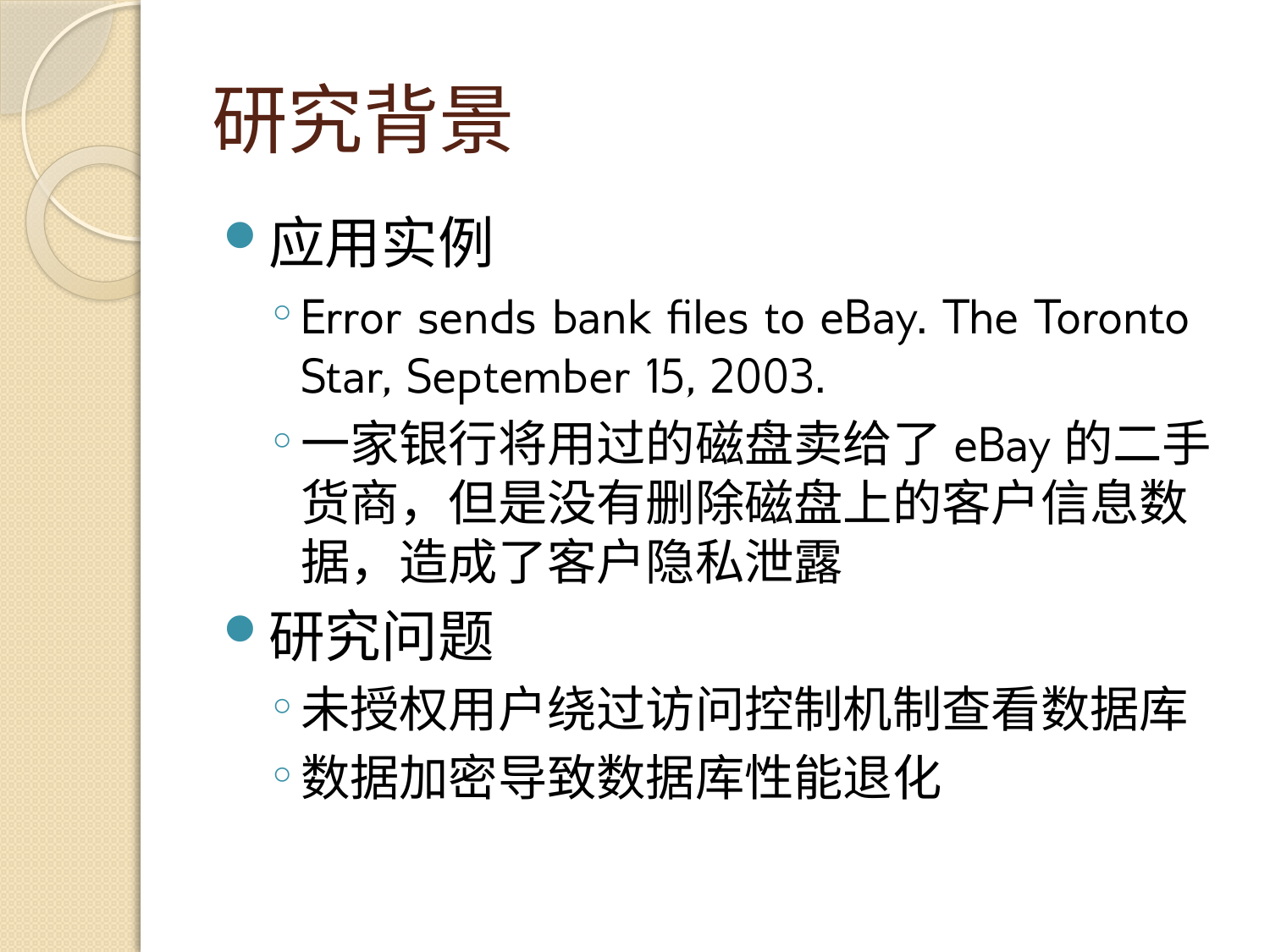

# 研究背景
应用实例
Error sends bank files to eBay. The Toronto Star, September 15, 2003.
一家银行将用过的磁盘卖给了eBay的二手货商，但是没有删除磁盘上的客户信息数据，造成了客户隐私泄露
研究问题
未授权用户绕过访问控制机制查看数据库
数据加密导致数据库性能退化